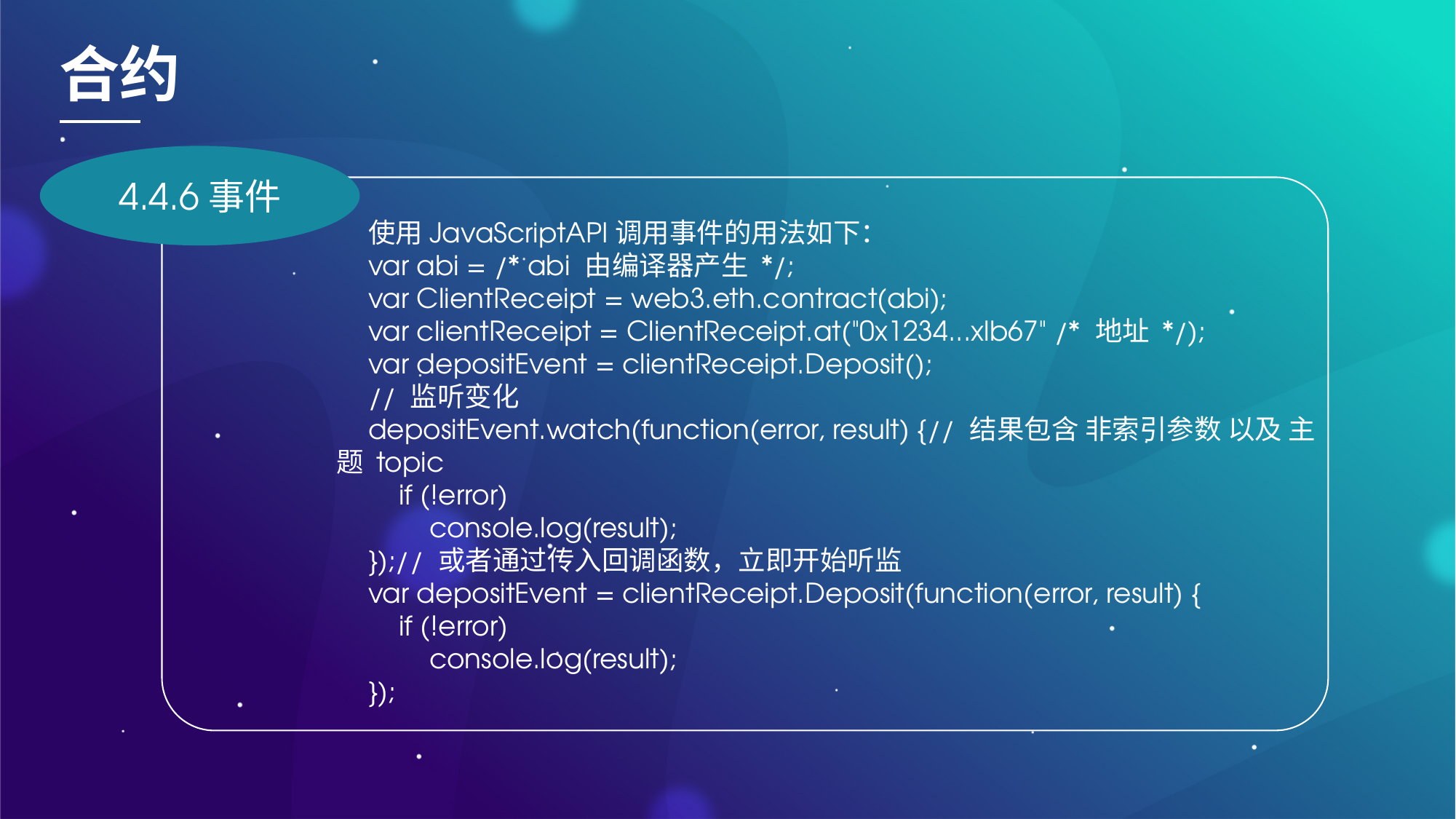

合约
4.4.6事件

使用JavaScriptAPI调用事件的用法如下：
var abi = /* abi 由编译器产生 */;
var ClientReceipt = web3.eth.contract(abi);
var clientReceipt = ClientReceipt.at("0x1234...xlb67" /* 地址 */);
var depositEvent = clientReceipt.Deposit();
// 监听变化
depositEvent.watch(function(error, result) {// 结果包含 非索引参数 以及 主题 topic
    if (!error)
        console.log(result);
});// 或者通过传入回调函数，立即开始听监
var depositEvent = clientReceipt.Deposit(function(error, result) {
    if (!error)
        console.log(result);
});